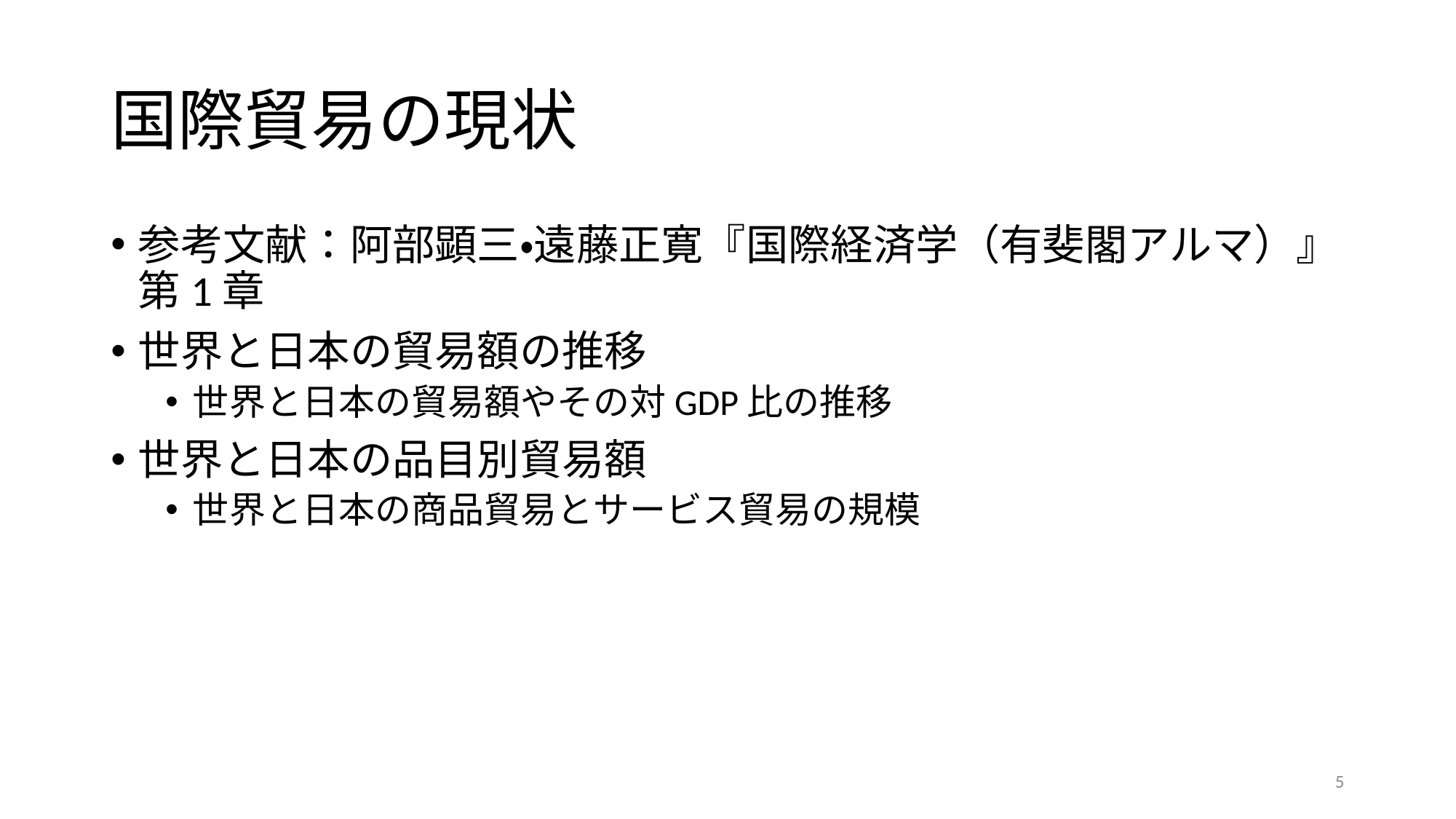

# 国際貿易の現状
参考文献：阿部顕三・遠藤正寛『国際経済学（有斐閣アルマ）』第1章
世界と日本の貿易額の推移
世界と日本の貿易額やその対GDP比の推移
世界と日本の品目別貿易額
世界と日本の商品貿易とサービス貿易の規模

5